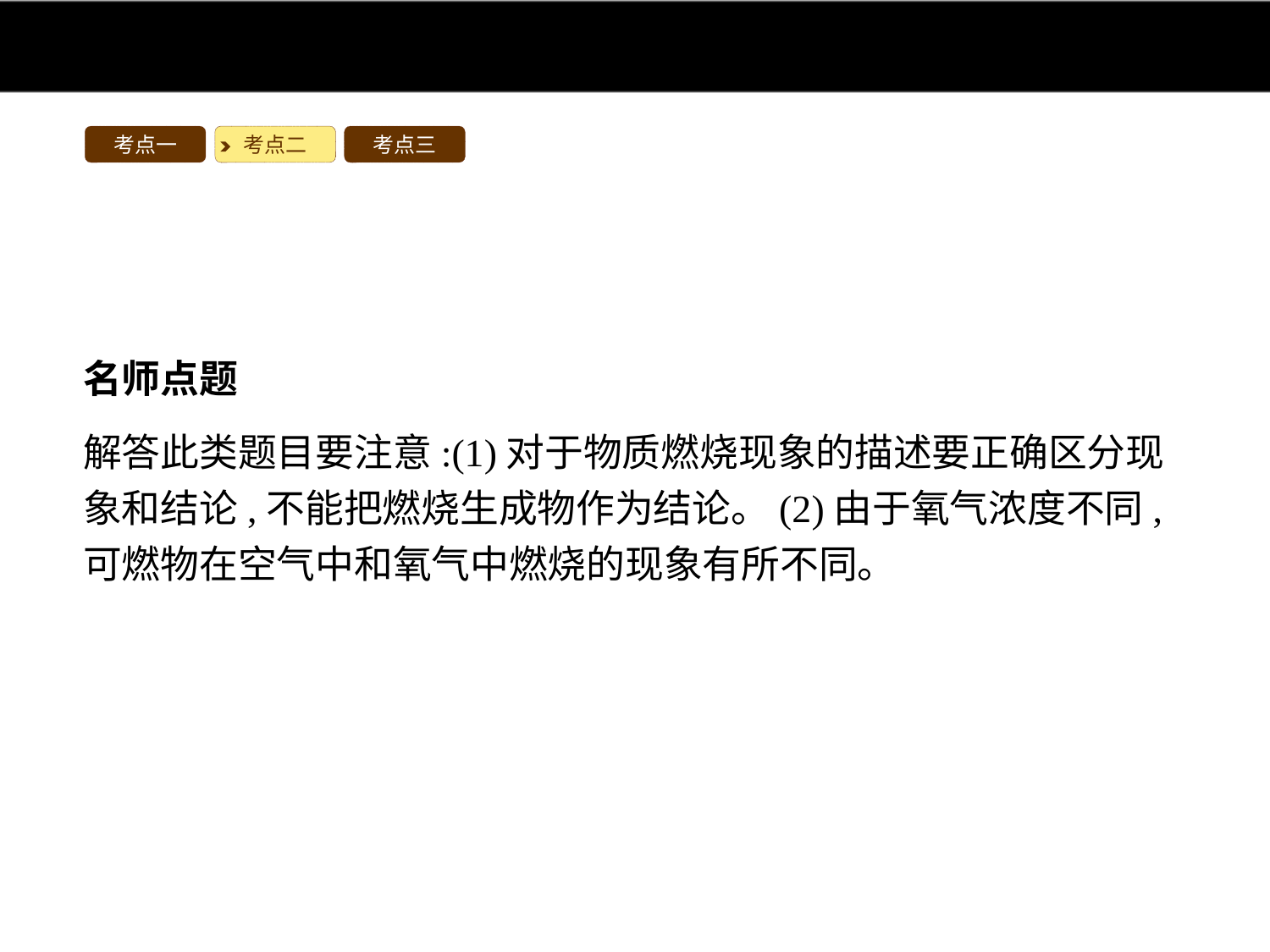

考点一
考点二
考点三

名师点题
解答此类题目要注意:(1)对于物质燃烧现象的描述要正确区分现象和结论,不能把燃烧生成物作为结论。(2)由于氧气浓度不同,可燃物在空气中和氧气中燃烧的现象有所不同。